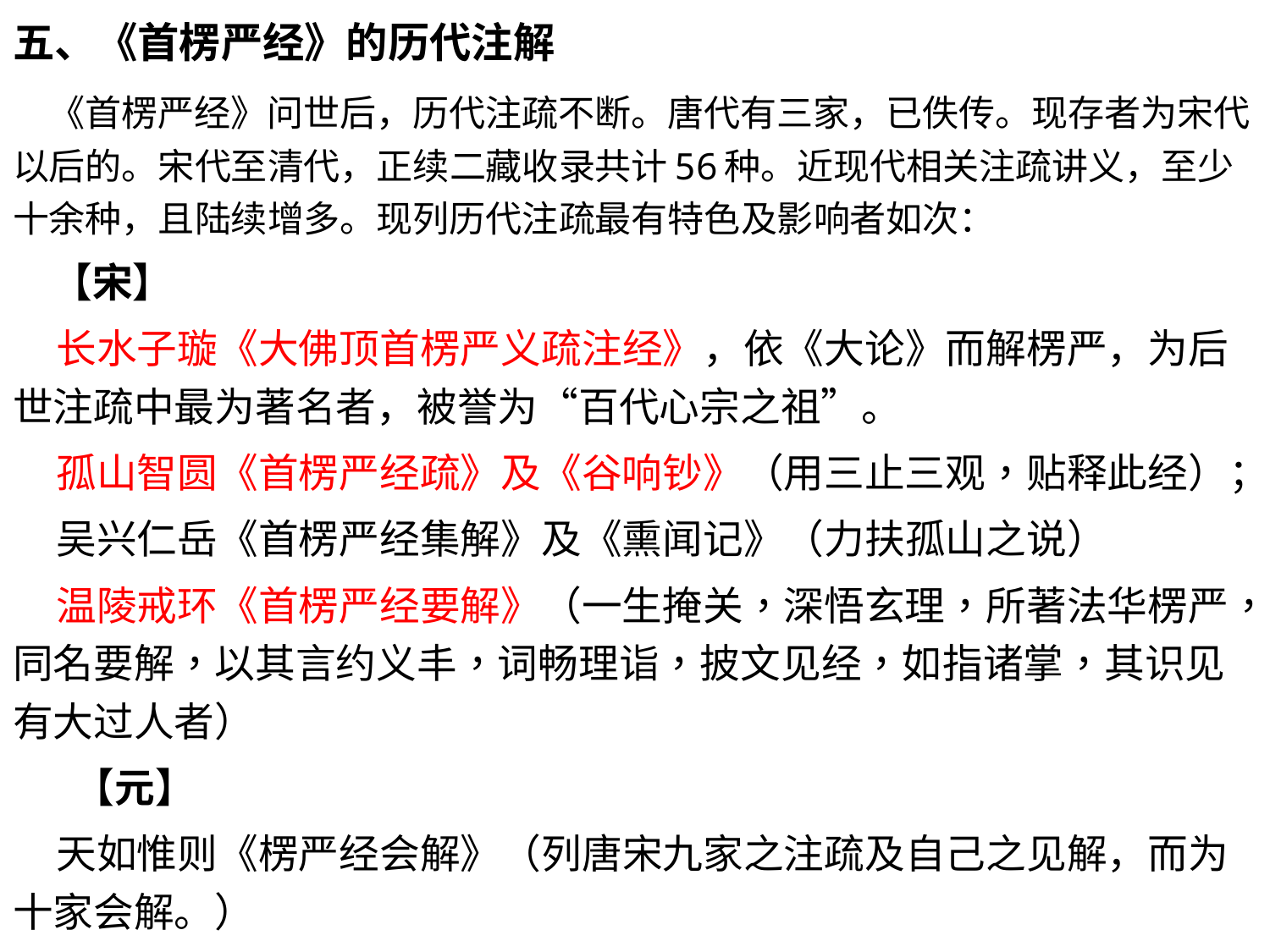

五、《首楞严经》的历代注解
   《首楞严经》问世后，历代注疏不断。唐代有三家，已佚传。现存者为宋代以后的。宋代至清代，正续二藏收录共计56种。近现代相关注疏讲义，至少十余种，且陆续增多。现列历代注疏最有特色及影响者如次：
    【宋】
    长水子璇《大佛顶首楞严义疏注经》，依《大论》而解楞严，为后世注疏中最为著名者，被誉为“百代心宗之祖”。
    孤山智圆《首楞严经疏》及《谷响钞》（用三止三观，贴释此经）；
    吴兴仁岳《首楞严经集解》及《熏闻记》（力扶孤山之说）
    温陵戒环《首楞严经要解》（一生掩关，深悟玄理，所著法华楞严，同名要解，以其言约义丰，词畅理诣，披文见经，如指诸掌，其识见有大过人者）
      【元】
    天如惟则《楞严经会解》（列唐宋九家之注疏及自己之见解，而为十家会解。）